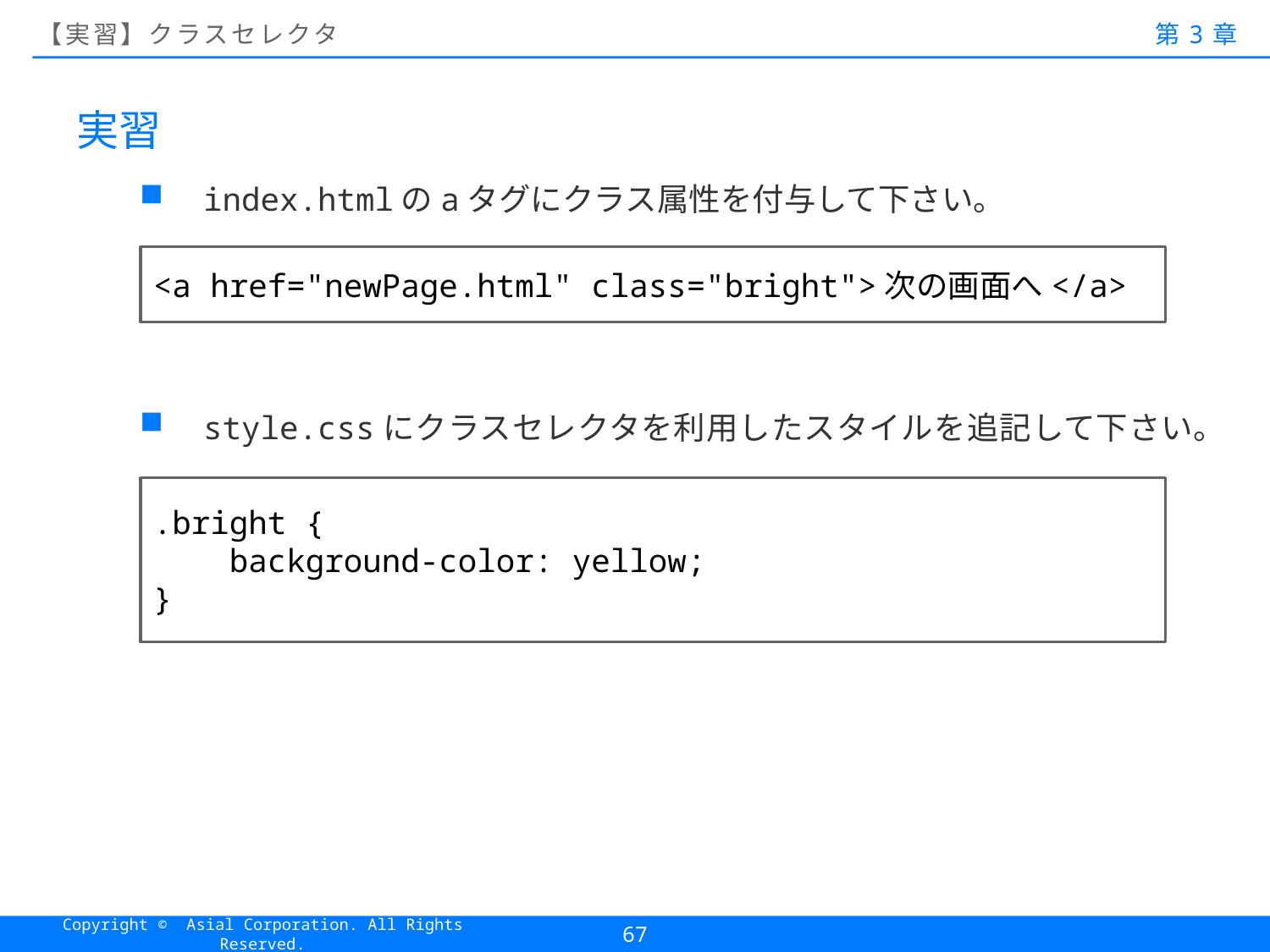

# 【実習】クラスセレクタ
第3章
実習
index.htmlのaタグにクラス属性を付与して下さい。

style.cssにクラスセレクタを利用したスタイルを追記して下さい。
<a href="newPage.html" class="bright">次の画面へ</a>
.bright {
    background-color: yellow;
}
67